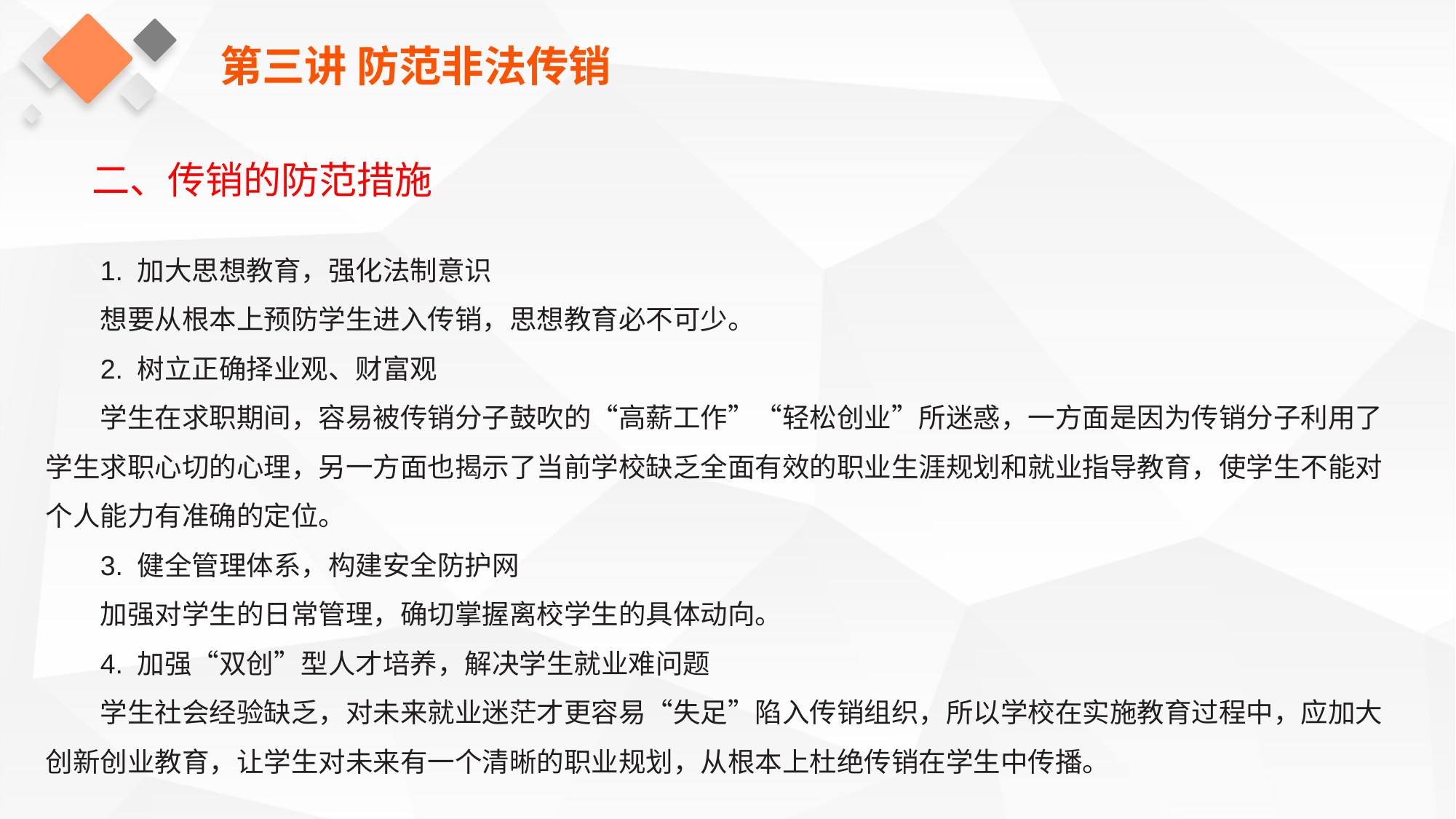

第三讲 防范非法传销
二、传销的防范措施
1. 加大思想教育，强化法制意识
想要从根本上预防学生进入传销，思想教育必不可少。
2. 树立正确择业观、财富观
学生在求职期间，容易被传销分子鼓吹的“高薪工作”“轻松创业”所迷惑，一方面是因为传销分子利用了学生求职心切的心理，另一方面也揭示了当前学校缺乏全面有效的职业生涯规划和就业指导教育，使学生不能对个人能力有准确的定位。
3. 健全管理体系，构建安全防护网
加强对学生的日常管理，确切掌握离校学生的具体动向。
4. 加强“双创”型人才培养，解决学生就业难问题
学生社会经验缺乏，对未来就业迷茫才更容易“失足”陷入传销组织，所以学校在实施教育过程中，应加大创新创业教育，让学生对未来有一个清晰的职业规划，从根本上杜绝传销在学生中传播。